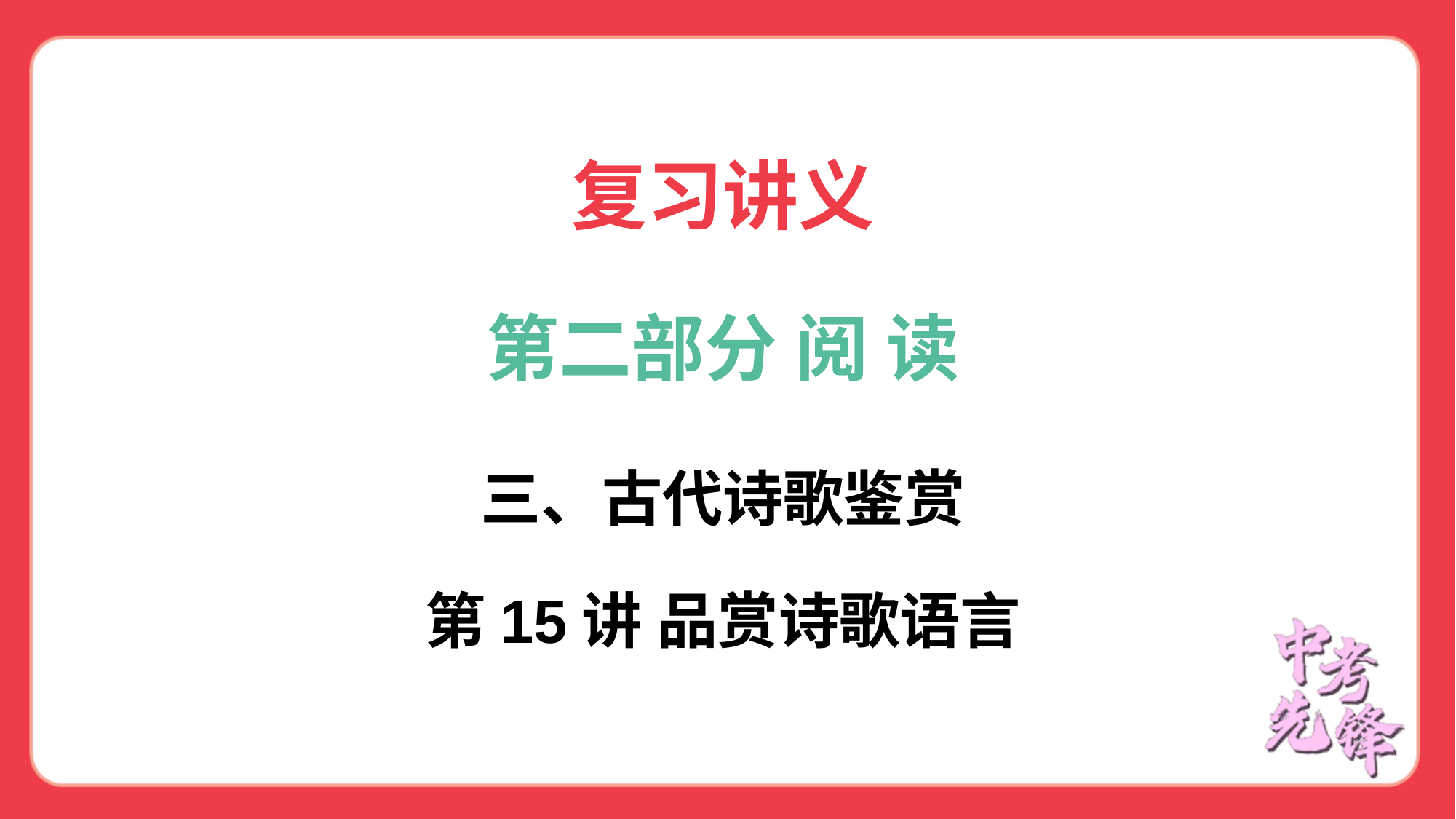

复习讲义
第二部分 阅 读
三、古代诗歌鉴赏
第15讲 品赏诗歌语言